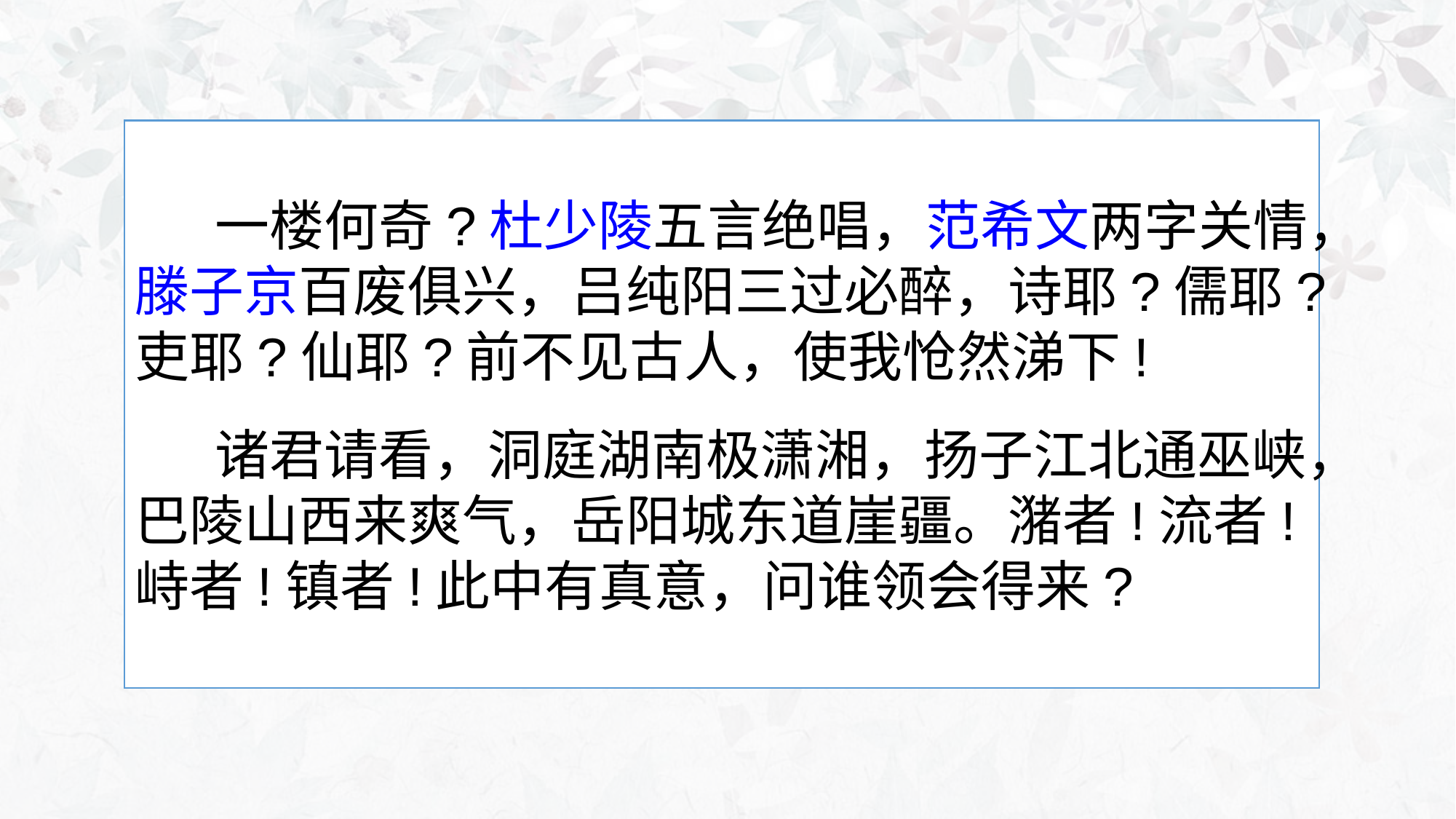

一楼何奇?杜少陵五言绝唱，范希文两字关情，滕子京百废俱兴，吕纯阳三过必醉，诗耶?儒耶?吏耶?仙耶?前不见古人，使我怆然涕下!

 诸君请看，洞庭湖南极潇湘，扬子江北通巫峡，巴陵山西来爽气，岳阳城东道崖疆。潴者!流者!峙者!镇者!此中有真意，问谁领会得来?